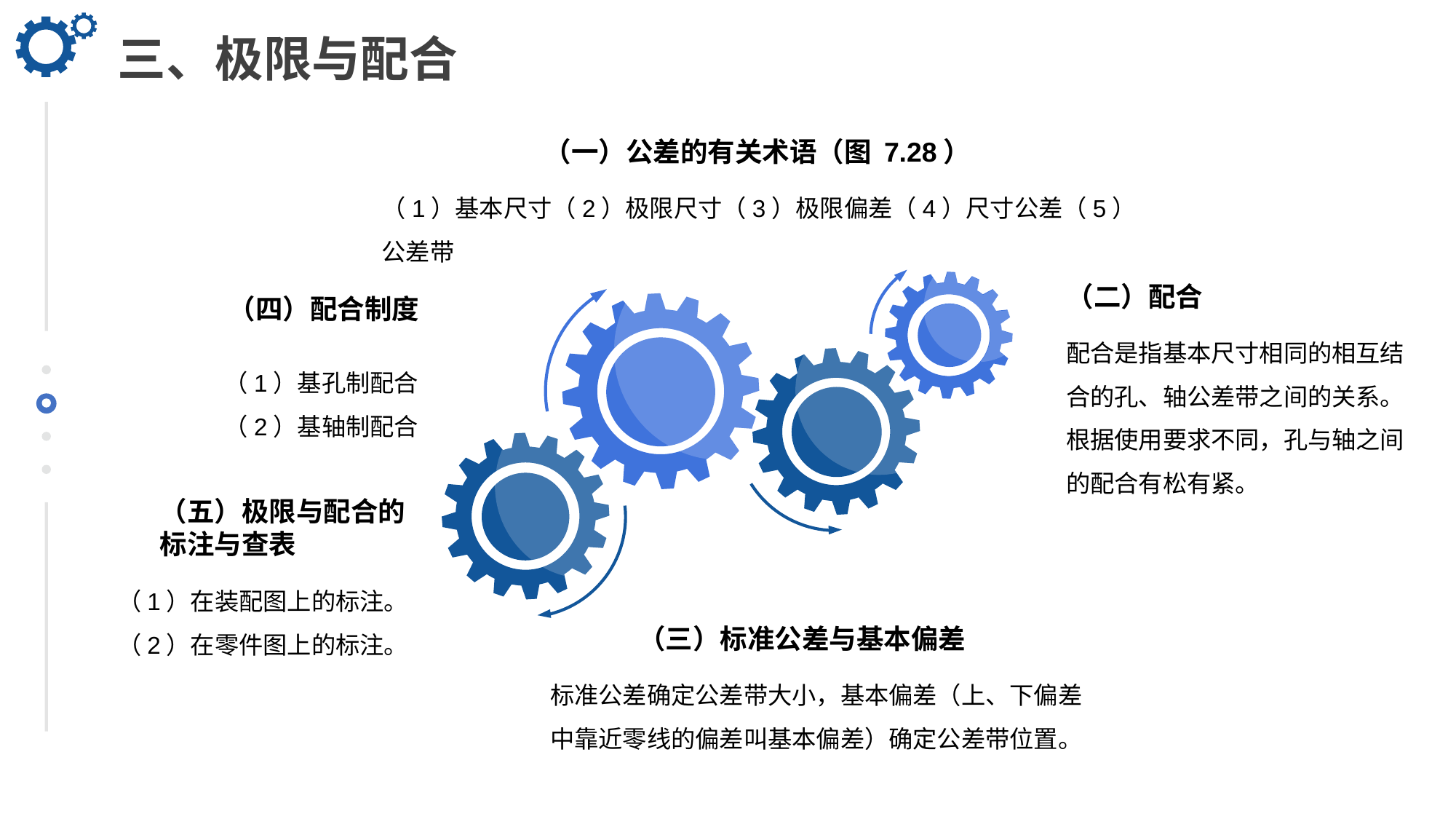

三、极限与配合
（一）公差的有关术语（图 7.28）
（1）基本尺寸（2）极限尺寸（3）极限偏差（4）尺寸公差（5）公差带

（二）配合
 （四）配合制度
配合是指基本尺寸相同的相互结合的孔、轴公差带之间的关系。根据使用要求不同，孔与轴之间的配合有松有紧。
（1）基孔制配合
（2）基轴制配合
（五）极限与配合的标注与查表
（1）在装配图上的标注。
（2）在零件图上的标注。
（三）标准公差与基本偏差
标准公差确定公差带大小，基本偏差（上、下偏差中靠近零线的偏差叫基本偏差）确定公差带位置。
11